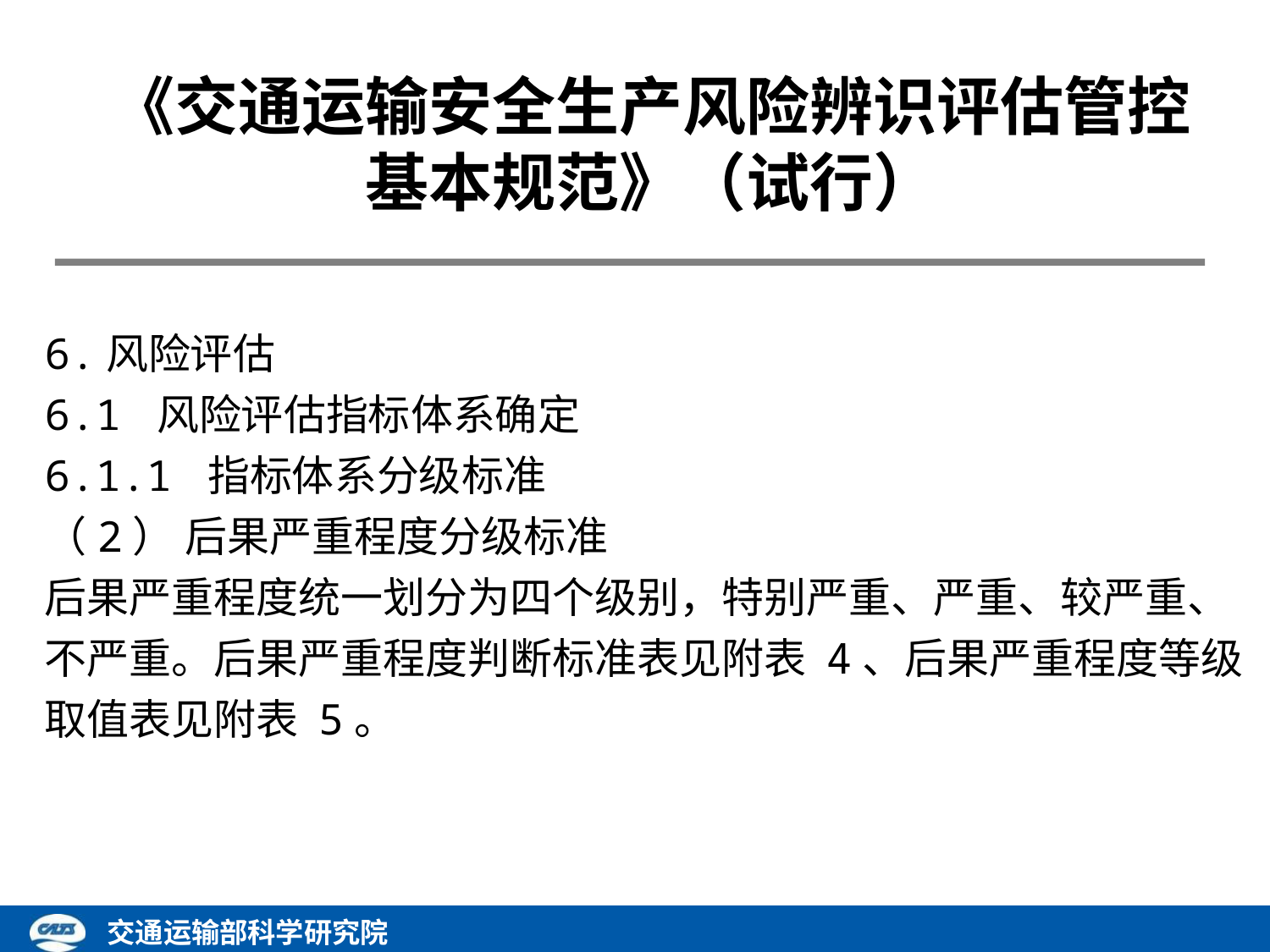

《交通运输安全生产风险辨识评估管控基本规范》（试行）

6.风险评估
6.1 风险评估指标体系确定
6.1.1 指标体系分级标准
（2） 后果严重程度分级标准
后果严重程度统一划分为四个级别，特别严重、严重、较严重、不严重。后果严重程度判断标准表见附表 4、后果严重程度等级取值表见附表 5。